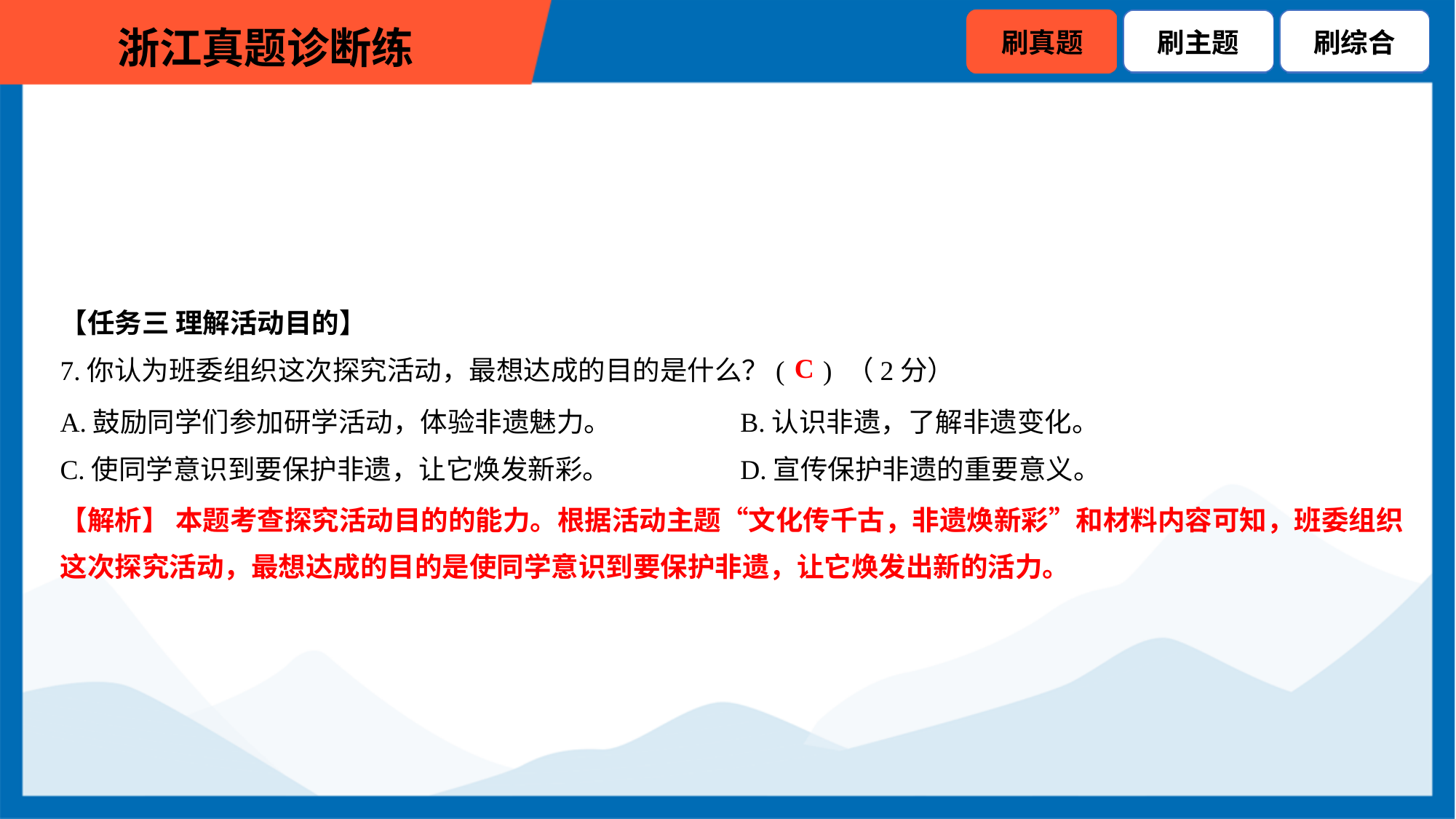

【任务三 理解活动目的】
C
7.你认为班委组织这次探究活动，最想达成的目的是什么？(     ) （2分）
A.鼓励同学们参加研学活动，体验非遗魅力。	B.认识非遗，了解非遗变化。
C.使同学意识到要保护非遗，让它焕发新彩。	D.宣传保护非遗的重要意义。
【解析】 本题考查探究活动目的的能力。根据活动主题“文化传千古，非遗焕新彩”和材料内容可知，班委组织
这次探究活动，最想达成的目的是使同学意识到要保护非遗，让它焕发出新的活力。